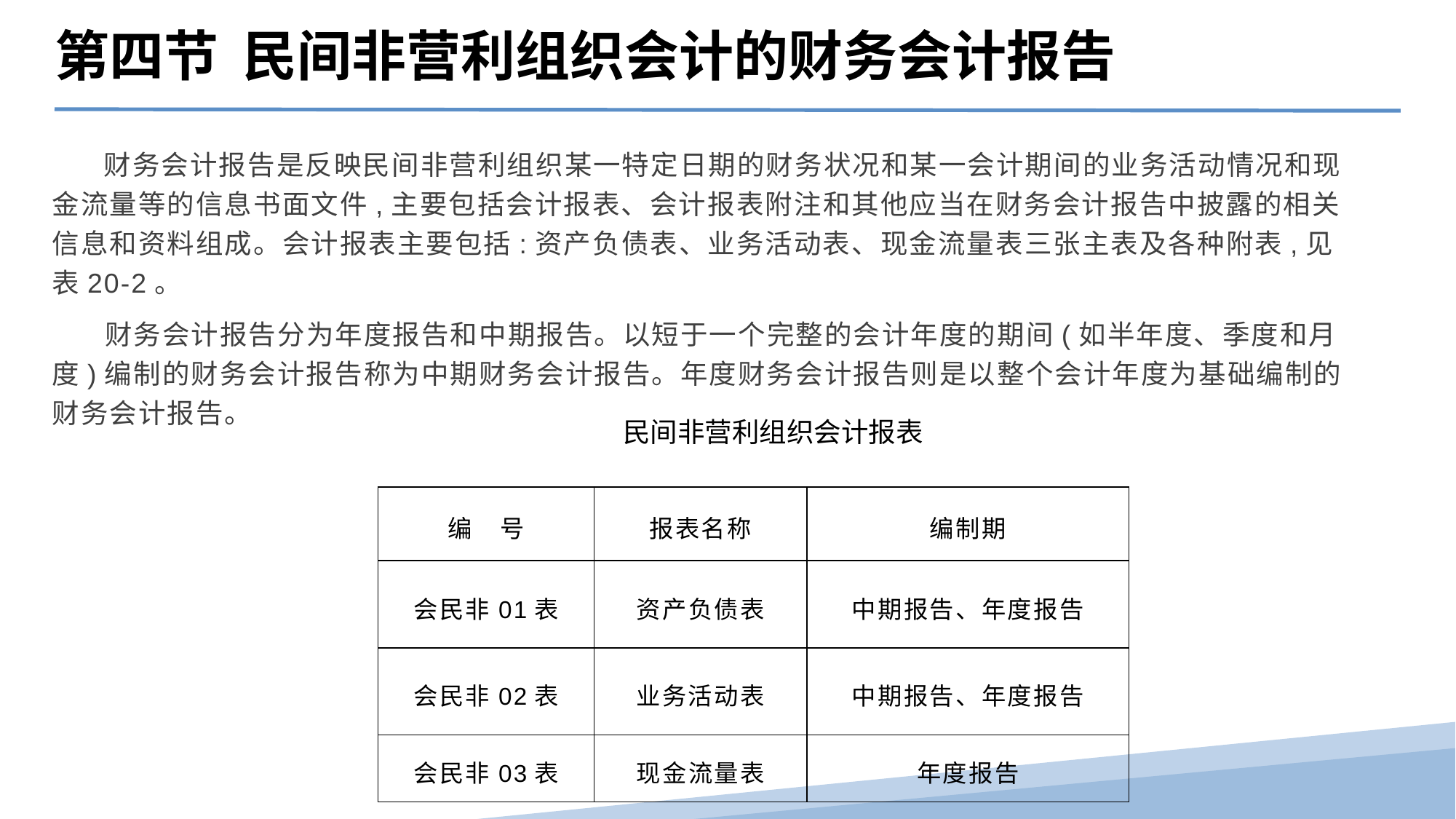

第四节  民间非营利组织会计的财务会计报告
　   财务会计报告是反映民间非营利组织某一特定日期的财务状况和某一会计期间的业务活动情况和现金流量等的信息书面文件,主要包括会计报表、会计报表附注和其他应当在财务会计报告中披露的相关信息和资料组成。会计报表主要包括:资产负债表、业务活动表、现金流量表三张主表及各种附表,见表20-2。
      财务会计报告分为年度报告和中期报告。以短于一个完整的会计年度的期间(如半年度、季度和月度)编制的财务会计报告称为中期财务会计报告。年度财务会计报告则是以整个会计年度为基础编制的财务会计报告。
 民间非营利组织会计报表
| 编　号 | 报表名称 | 编制期 |
| --- | --- | --- |
| 会民非01表 | 资产负债表 | 中期报告、年度报告 |
| 会民非02表 | 业务活动表 | 中期报告、年度报告 |
| 会民非03表 | 现金流量表 | 年度报告 |